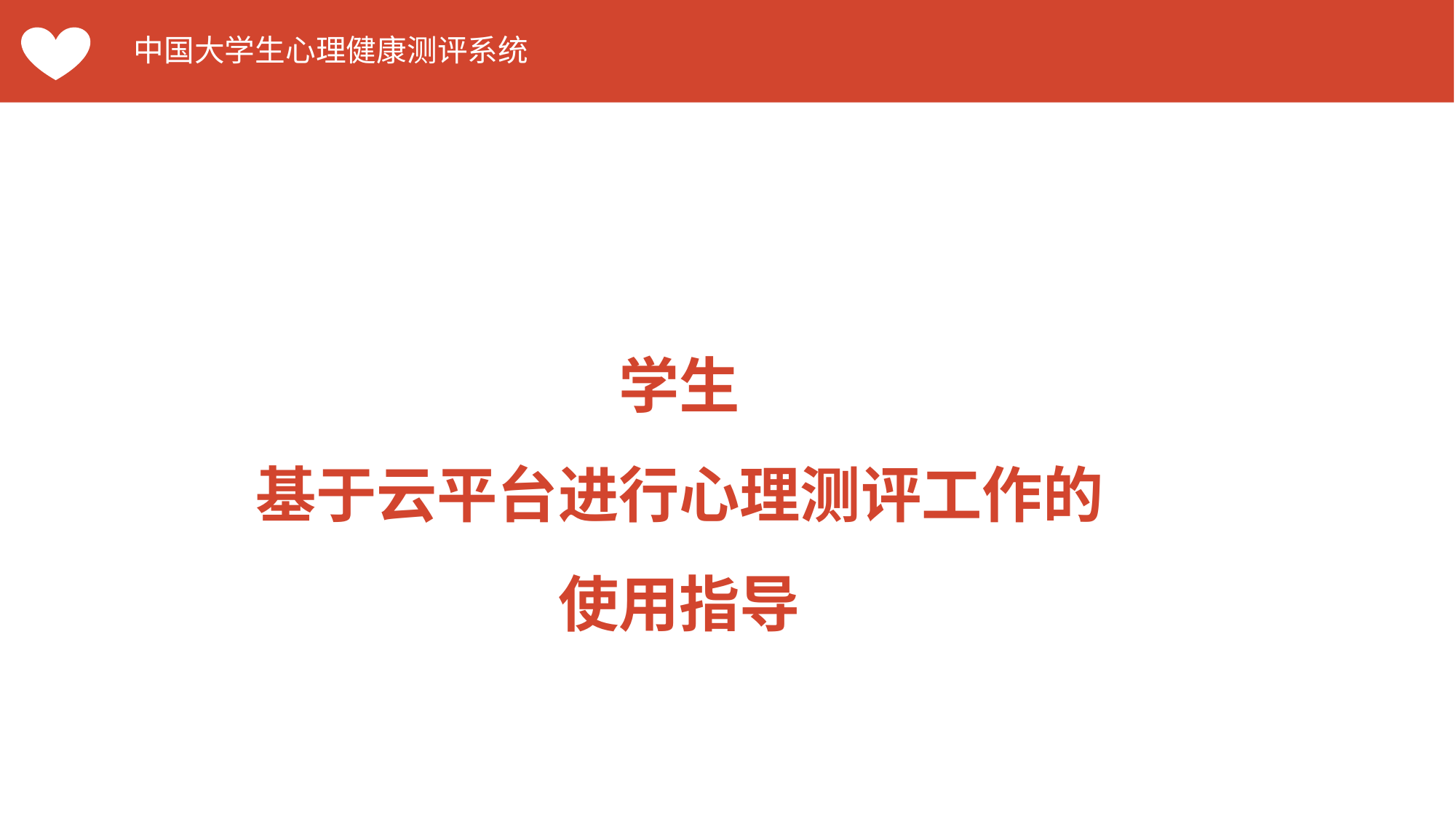

中国大学生心理健康测评系统

学生
基于云平台进行心理测评工作的
使用指导